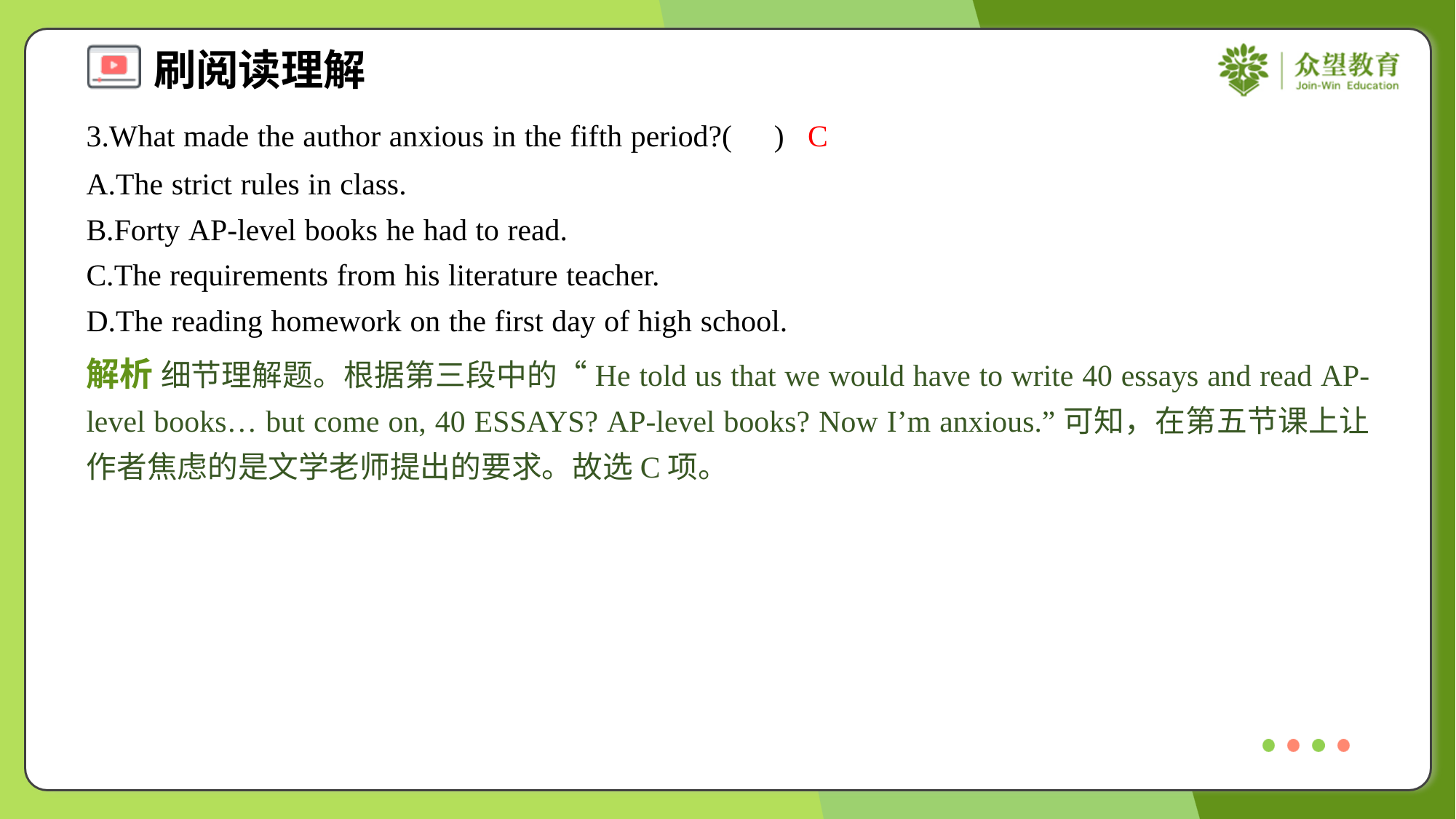

3.What made the author anxious in the fifth period?(     )
C
A.The strict rules in class.
B.Forty AP-level books he had to read.
C.The requirements from his literature teacher.
D.The reading homework on the first day of high school.
解析 细节理解题。根据第三段中的“He told us that we would have to write 40 essays and read AP-level books… but come on, 40 ESSAYS? AP-level books? Now I’m anxious.”可知，在第五节课上让作者焦虑的是文学老师提出的要求。故选C项。